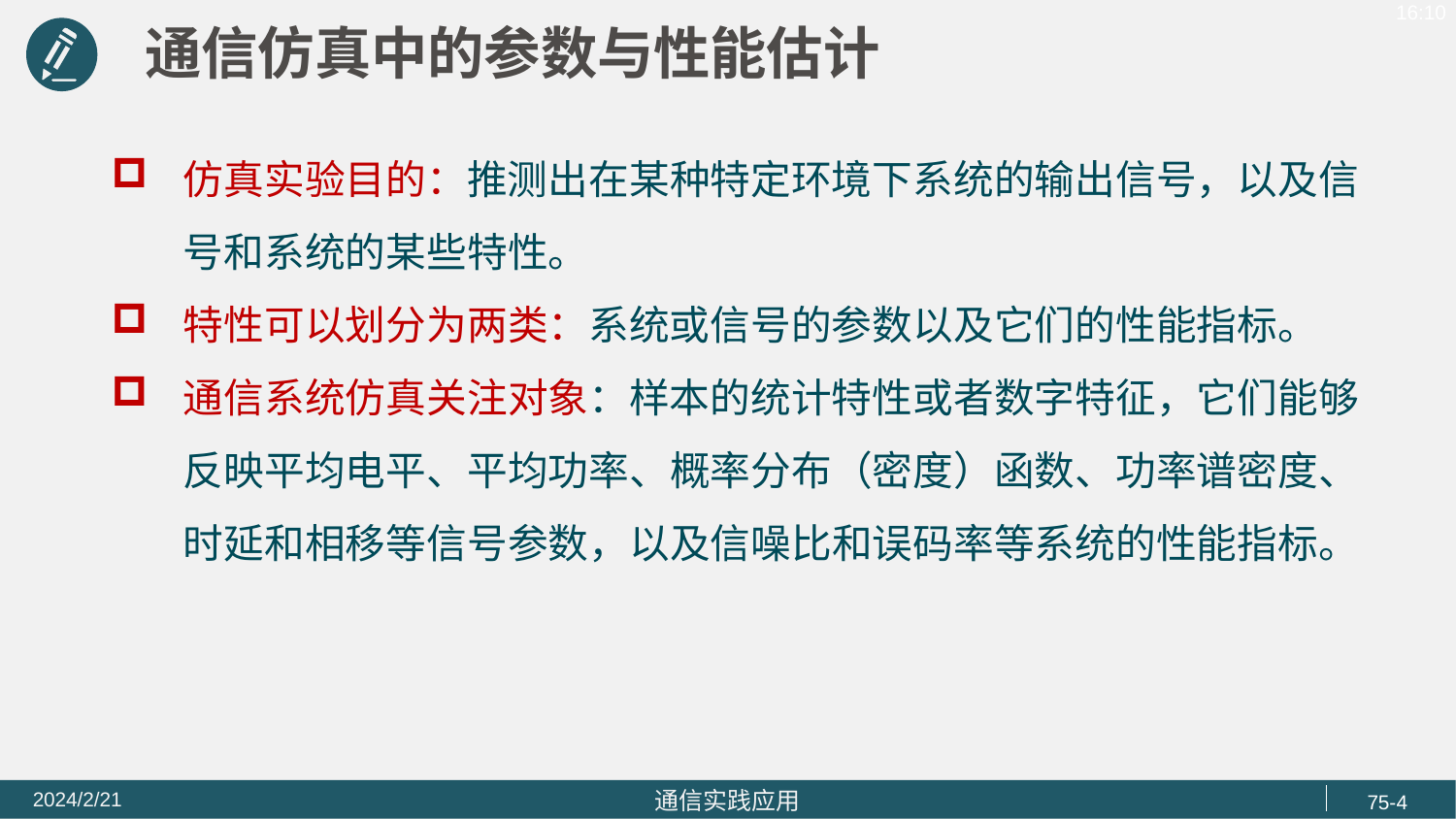

通信仿真中的参数与性能估计

仿真实验目的：推测出在某种特定环境下系统的输出信号，以及信号和系统的某些特性。
特性可以划分为两类：系统或信号的参数以及它们的性能指标。
通信系统仿真关注对象：样本的统计特性或者数字特征，它们能够反映平均电平、平均功率、概率分布（密度）函数、功率谱密度、时延和相移等信号参数，以及信噪比和误码率等系统的性能指标。